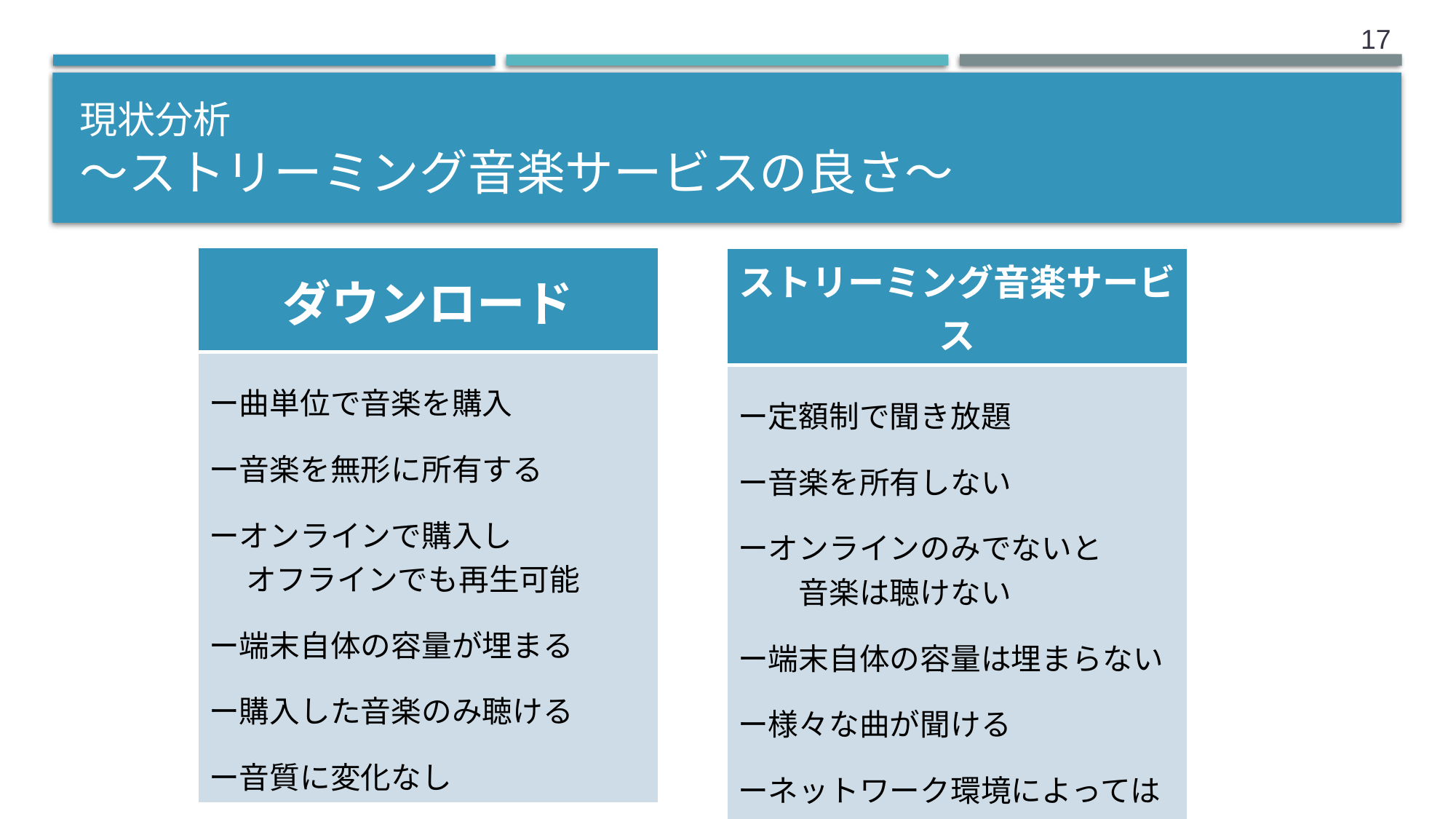

17
# 現状分析 〜ストリーミング音楽サービスの良さ〜
| ダウンロード |
| --- |
| ー曲単位で音楽を購入 ー音楽を無形に所有する ーオンラインで購入し 　 オフラインでも再生可能 ー端末自体の容量が埋まる ー購入した音楽のみ聴ける ー音質に変化なし |
| ストリーミング音楽サービス |
| --- |
| ー定額制で聞き放題 ー音楽を所有しない ーオンラインのみでないと 　　音楽は聴けない ー端末自体の容量は埋まらない ー様々な曲が聞ける ーネットワーク環境によっては 　　音質が下がることもある |